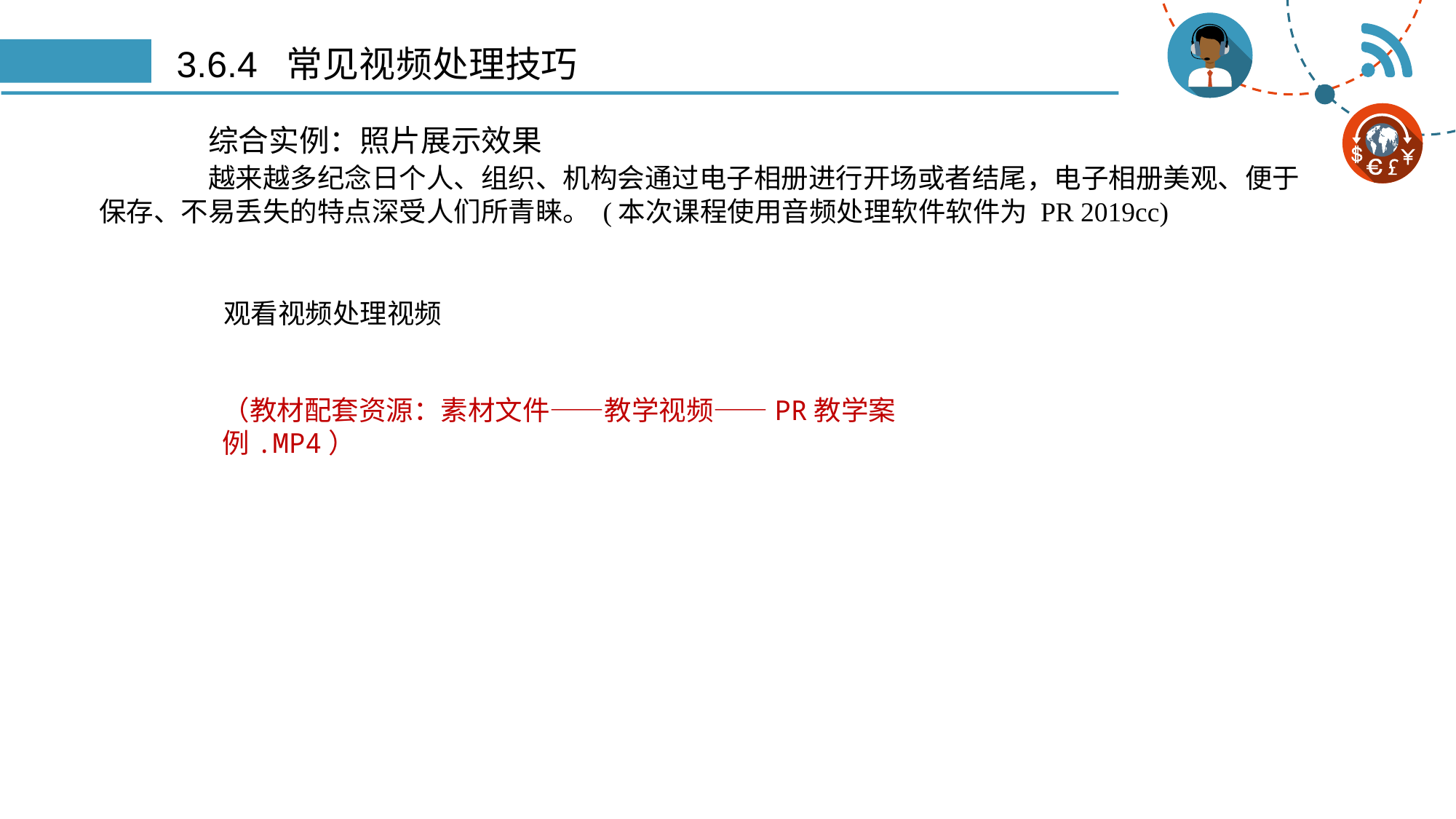

# 3.6.4  常见视频处理技巧
	综合实例：照片展示效果
	越来越多纪念日个人、组织、机构会通过电子相册进行开场或者结尾，电子相册美观、便于保存、不易丢失的特点深受人们所青睐。 (本次课程使用音频处理软件软件为 PR 2019cc)

观看视频处理视频
（教材配套资源：素材文件——教学视频——PR教学案例.MP4）